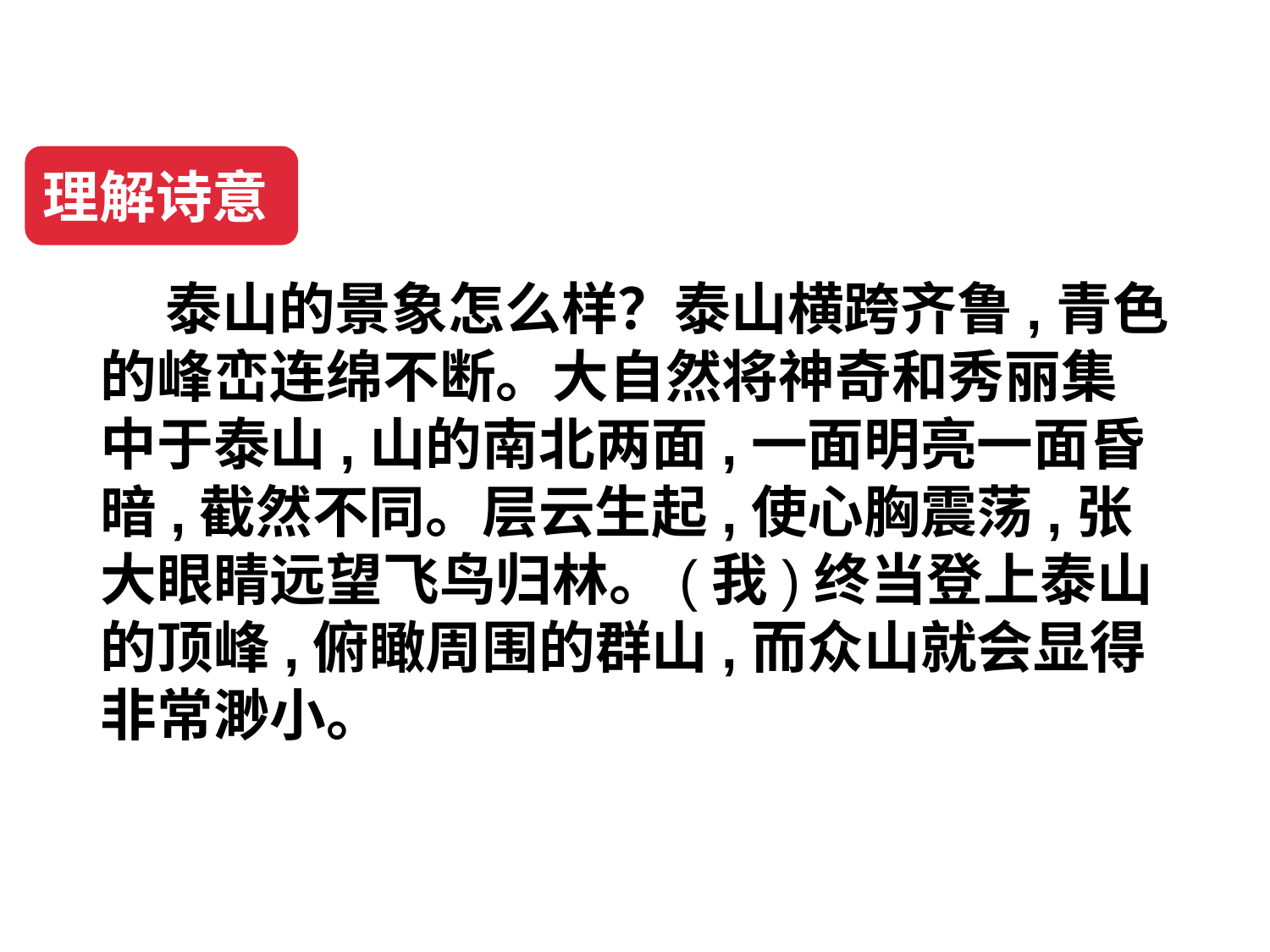

理解诗意
    泰山的景象怎么样？泰山横跨齐鲁,青色的峰峦连绵不断。大自然将神奇和秀丽集中于泰山,山的南北两面,一面明亮一面昏暗,截然不同。层云生起,使心胸震荡,张大眼睛远望飞鸟归林。(我)终当登上泰山的顶峰,俯瞰周围的群山,而众山就会显得非常渺小。